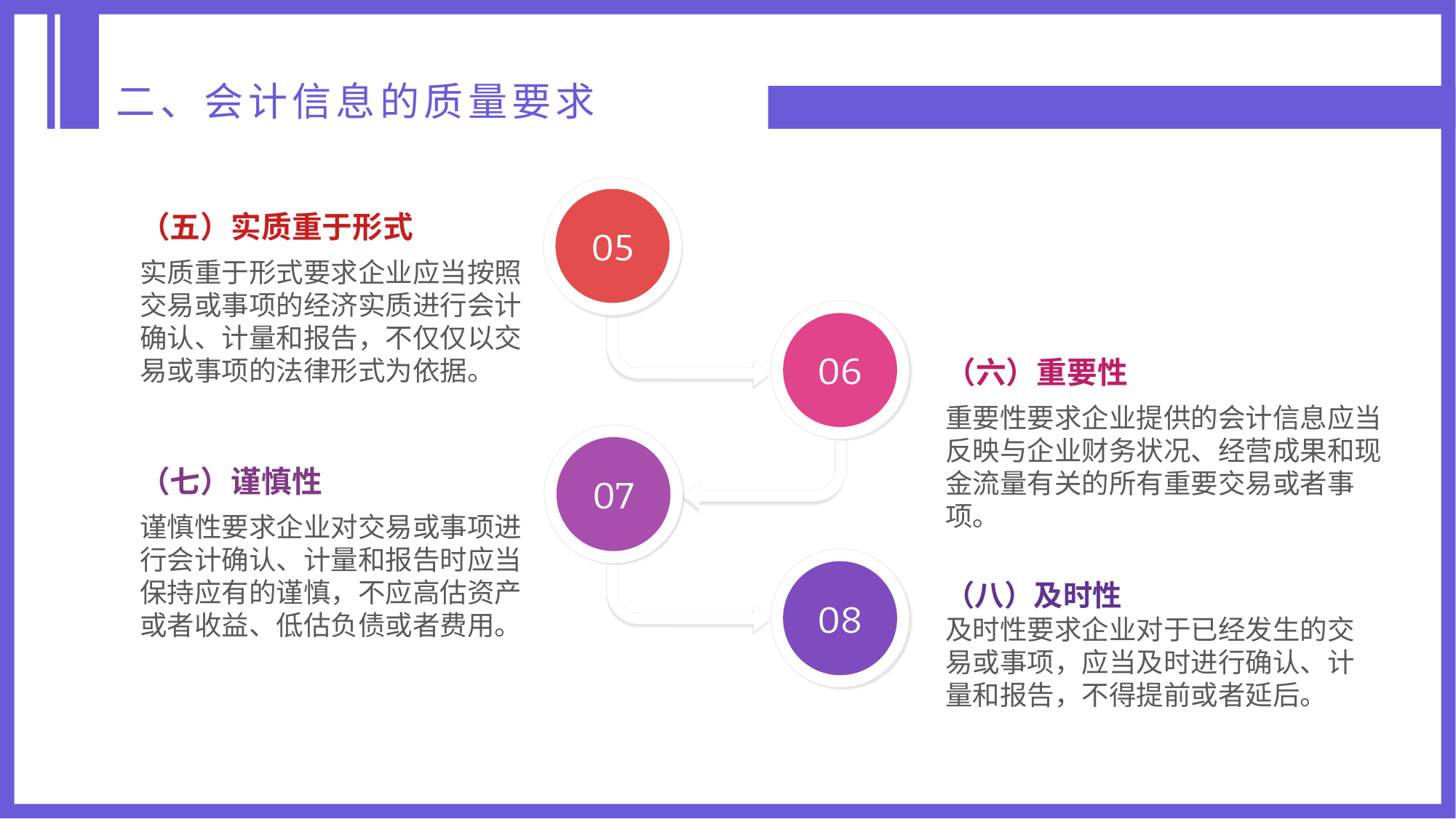

二、会计信息的质量要求
（五）实质重于形式

05
实质重于形式要求企业应当按照交易或事项的经济实质进行会计确认、计量和报告，不仅仅以交易或事项的法律形式为依据。

06
（六）重要性
重要性要求企业提供的会计信息应当反映与企业财务状况、经营成果和现金流量有关的所有重要交易或者事项。

（七）谨慎性

07
谨慎性要求企业对交易或事项进行会计确认、计量和报告时应当保持应有的谨慎，不应高估资产或者收益、低估负债或者费用。

08
（八）及时性
及时性要求企业对于已经发生的交易或事项，应当及时进行确认、计量和报告，不得提前或者延后。